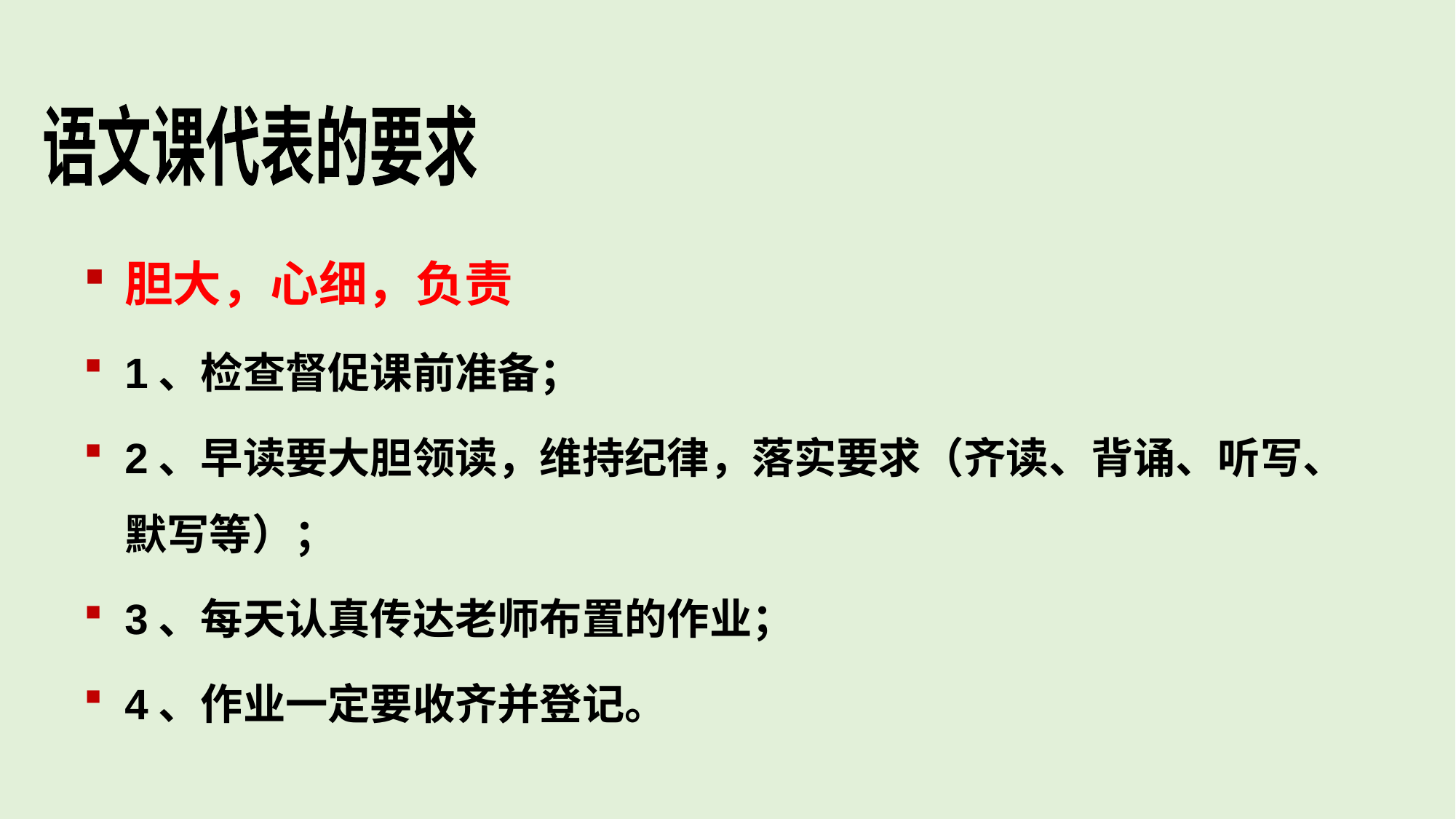

语文课代表的要求
胆大，心细，负责
1、检查督促课前准备；
2、早读要大胆领读，维持纪律，落实要求（齐读、背诵、听写、默写等）；
3、每天认真传达老师布置的作业；
4、作业一定要收齐并登记。